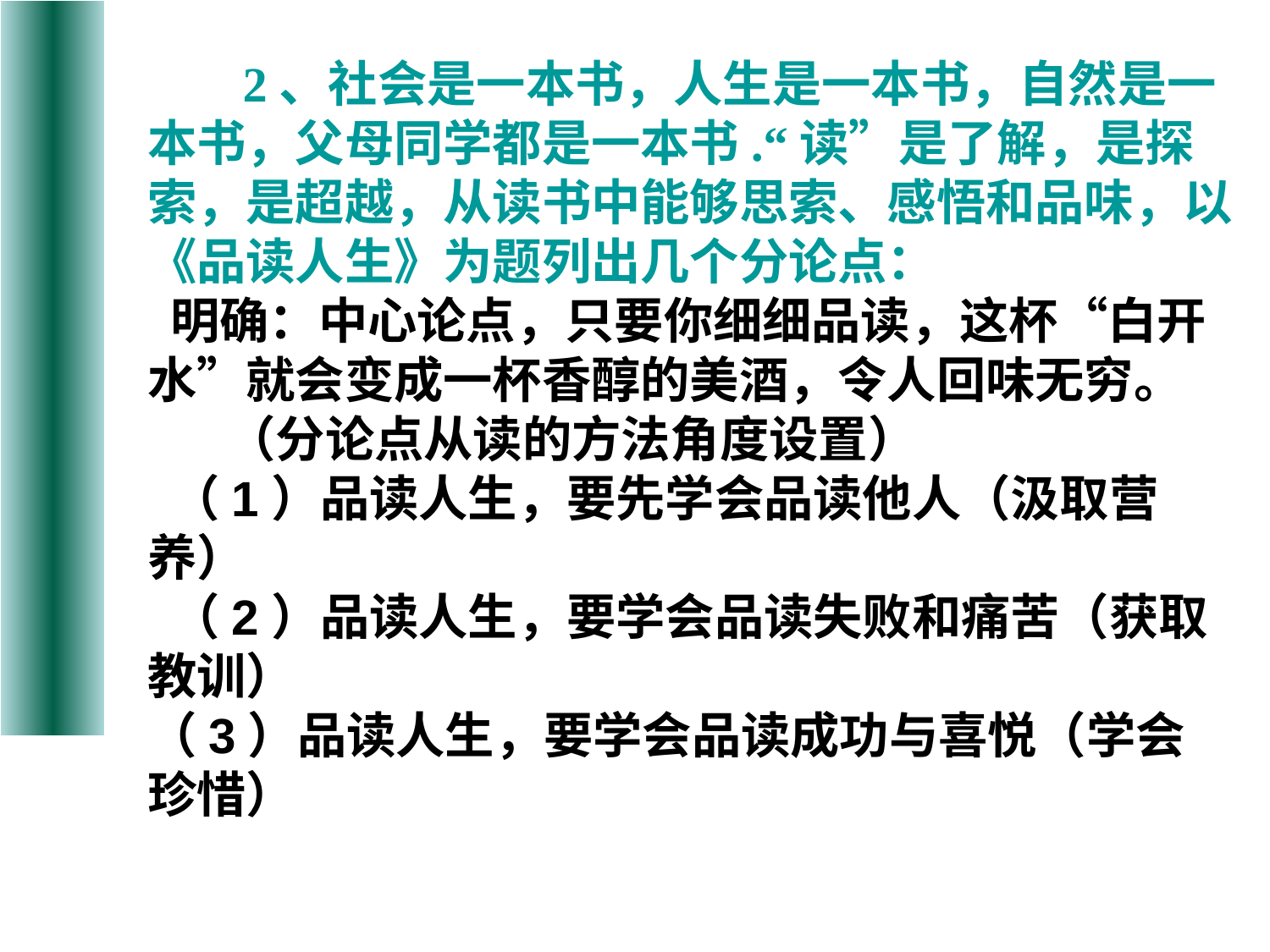

2、社会是一本书，人生是一本书，自然是一本书，父母同学都是一本书.“读”是了解，是探索，是超越，从读书中能够思索、感悟和品味，以《品读人生》为题列出几个分论点：
 明确：中心论点，只要你细细品读，这杯“白开水”就会变成一杯香醇的美酒，令人回味无穷。
      （分论点从读的方法角度设置）
 （1）品读人生，要先学会品读他人（汲取营养）
 （2）品读人生，要学会品读失败和痛苦（获取教训）
（3）品读人生，要学会品读成功与喜悦（学会珍惜）